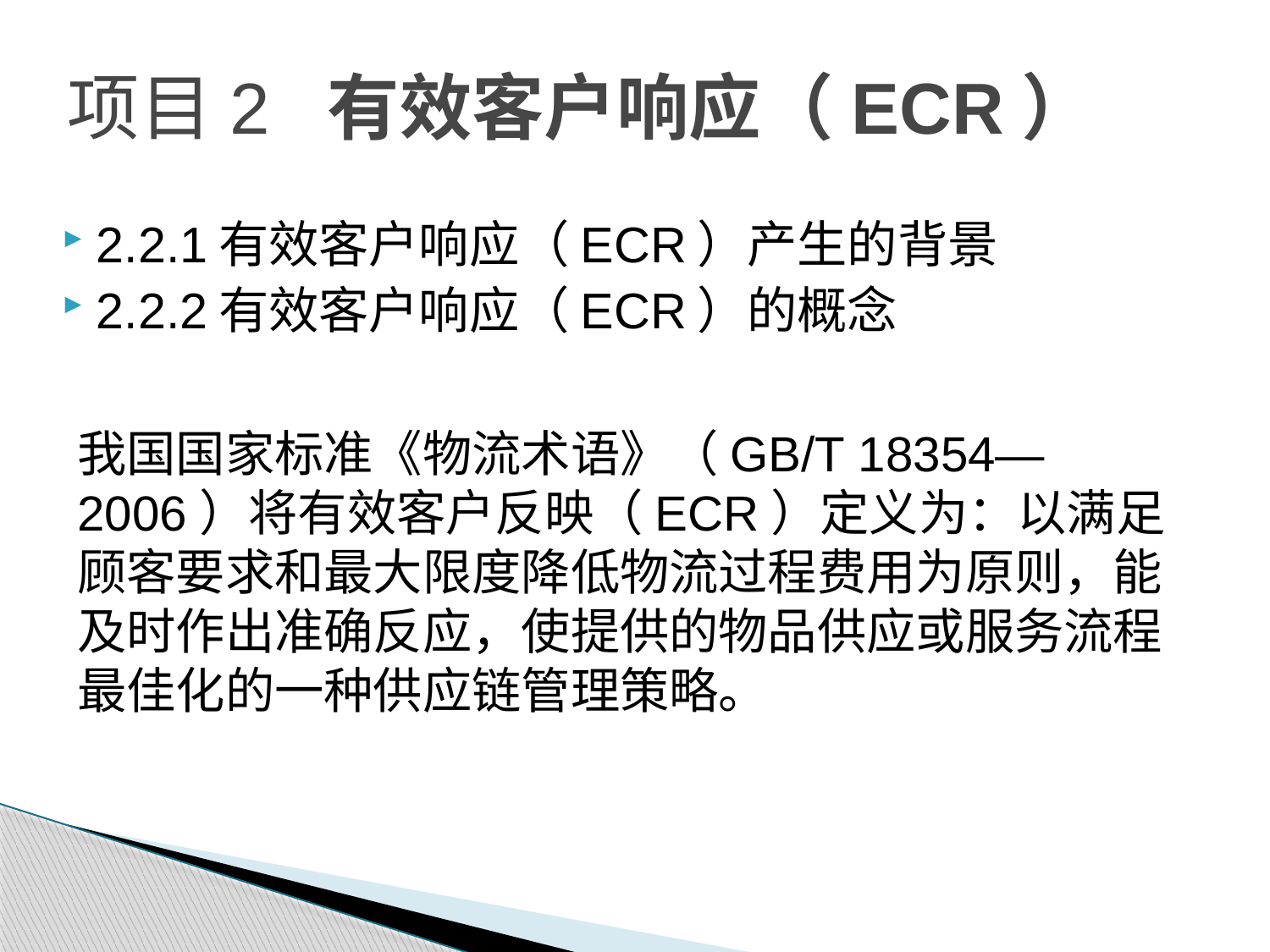

# 项目2  有效客户响应（ECR）

2.2.1有效客户响应（ECR）产生的背景
2.2.2有效客户响应（ECR）的概念

我国国家标准《物流术语》（GB/T 18354—2006）将有效客户反映（ECR）定义为：以满足顾客要求和最大限度降低物流过程费用为原则，能及时作出准确反应，使提供的物品供应或服务流程最佳化的一种供应链管理策略。